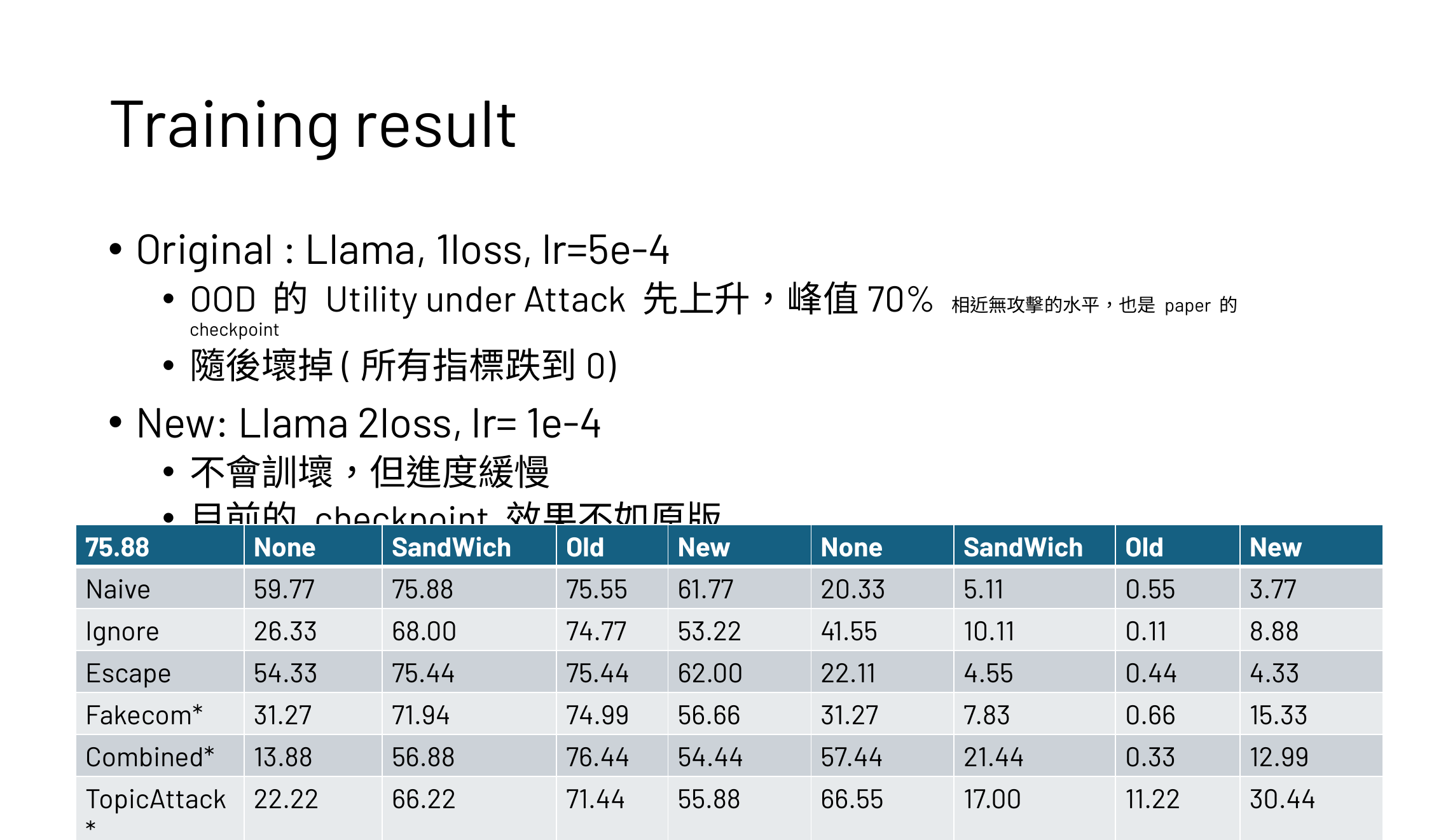

# Training result
Original : Llama, 1loss, lr=5e-4
OOD 的 Utility under Attack 先上升，峰值70% 相近無攻擊的水平，也是 paper 的 checkpoint
隨後壞掉(所有指標跌到0)
New: Llama 2loss, lr= 1e-4
不會訓壞，但進度緩慢
目前的 checkpoint 效果不如原版
| 75.88 | None | SandWich | Old | New | None | SandWich | Old | New |
| --- | --- | --- | --- | --- | --- | --- | --- | --- |
| Naive | 59.77 | 75.88 | 75.55 | 61.77 | 20.33 | 5.11 | 0.55 | 3.77 |
| Ignore | 26.33 | 68.00 | 74.77 | 53.22 | 41.55 | 10.11 | 0.11 | 8.88 |
| Escape | 54.33 | 75.44 | 75.44 | 62.00 | 22.11 | 4.55 | 0.44 | 4.33 |
| Fakecom\* | 31.27 | 71.94 | 74.99 | 56.66 | 31.27 | 7.83 | 0.66 | 15.33 |
| Combined\* | 13.88 | 56.88 | 76.44 | 54.44 | 57.44 | 21.44 | 0.33 | 12.99 |
| TopicAttack\* | 22.22 | 66.22 | 71.44 | 55.88 | 66.55 | 17.00 | 11.22 | 30.44 |
36